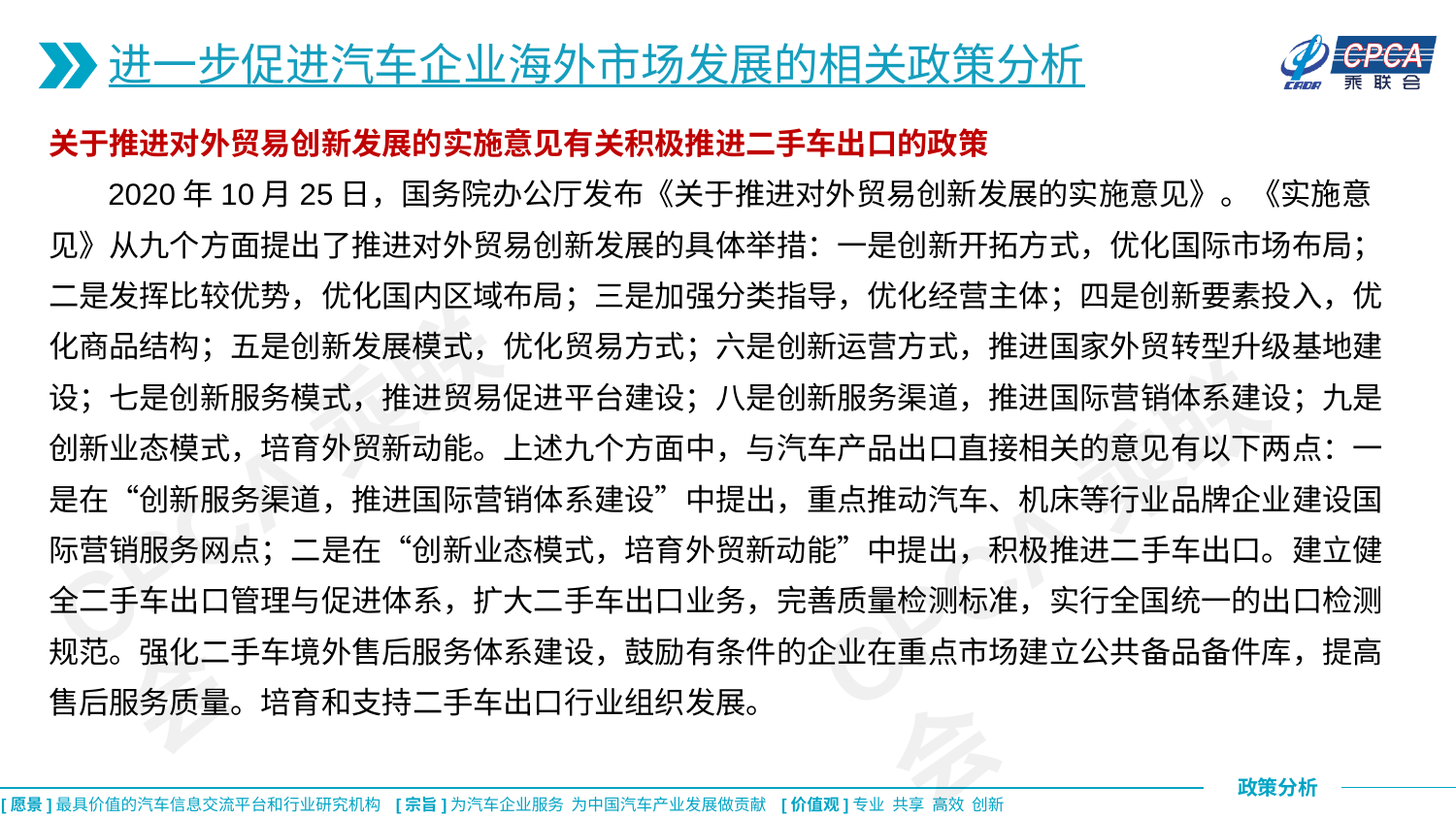

进一步促进汽车企业海外市场发展的相关政策分析
关于推进对外贸易创新发展的实施意见有关积极推进二手车出口的政策
       2020年10月25日，国务院办公厅发布《关于推进对外贸易创新发展的实施意见》。《实施意见》从九个方面提出了推进对外贸易创新发展的具体举措：一是创新开拓方式，优化国际市场布局；二是发挥比较优势，优化国内区域布局；三是加强分类指导，优化经营主体；四是创新要素投入，优化商品结构；五是创新发展模式，优化贸易方式；六是创新运营方式，推进国家外贸转型升级基地建设；七是创新服务模式，推进贸易促进平台建设；八是创新服务渠道，推进国际营销体系建设；九是创新业态模式，培育外贸新动能。上述九个方面中，与汽车产品出口直接相关的意见有以下两点：一是在“创新服务渠道，推进国际营销体系建设”中提出，重点推动汽车、机床等行业品牌企业建设国际营销服务网点；二是在“创新业态模式，培育外贸新动能”中提出，积极推进二手车出口。建立健全二手车出口管理与促进体系，扩大二手车出口业务，完善质量检测标准，实行全国统一的出口检测规范。强化二手车境外售后服务体系建设，鼓励有条件的企业在重点市场建立公共备品备件库，提高售后服务质量。培育和支持二手车出口行业组织发展。
CPCA乘联会
CPCA乘联会